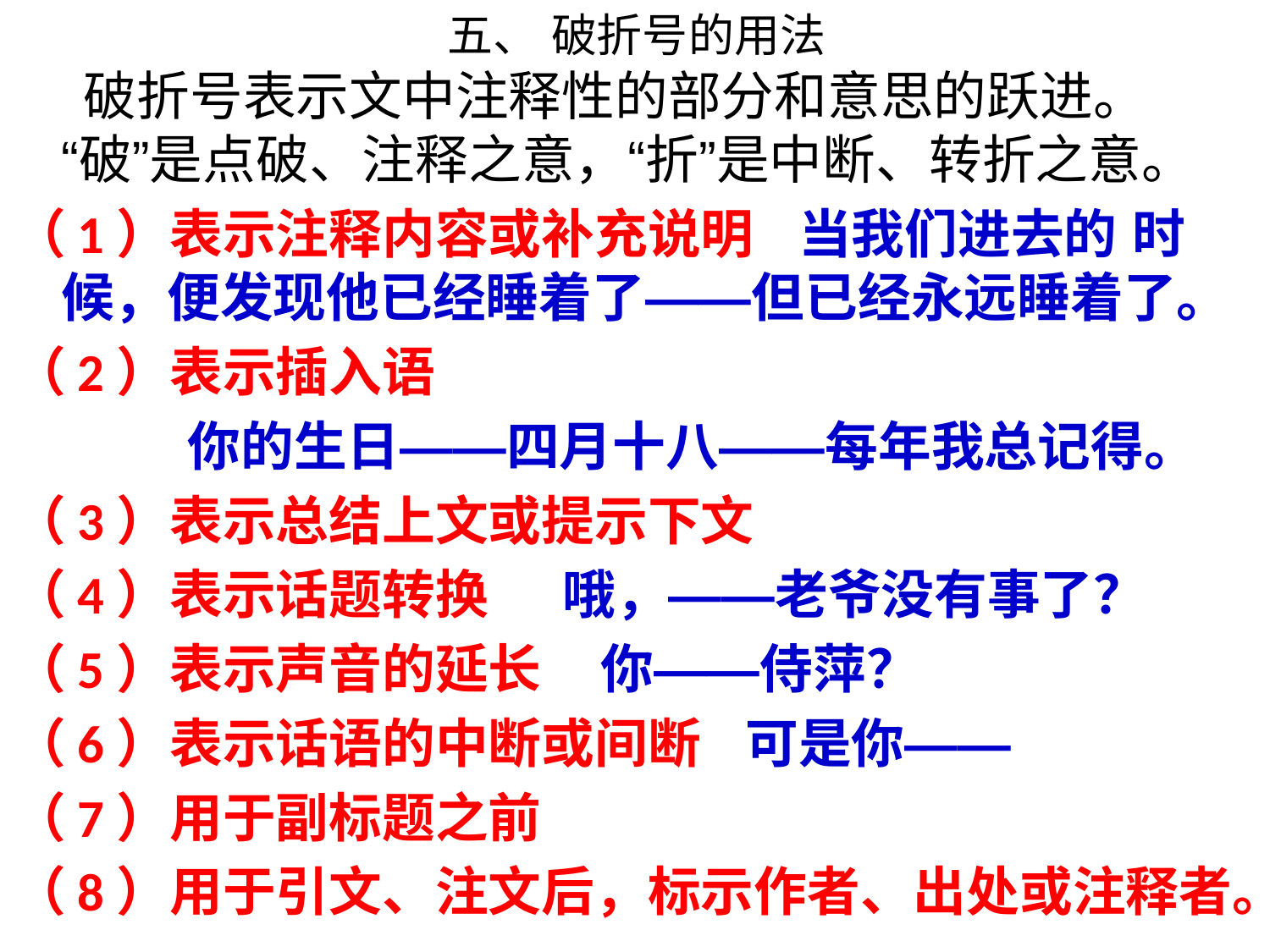

# 五、 破折号的用法
    破折号表示文中注释性的部分和意思的跃进。“破”是点破、注释之意，“折”是中断、转折之意。
（1）表示注释内容或补充说明   当我们进去的 时候，便发现他已经睡着了——但已经永远睡着了。
（2）表示插入语
           你的生日——四月十八——每年我总记得。
（3）表示总结上文或提示下文
（4）表示话题转换     哦，——老爷没有事了？
（5）表示声音的延长    你——侍萍？
（6）表示话语的中断或间断   可是你——
（7）用于副标题之前
（8）用于引文、注文后，标示作者、出处或注释者。